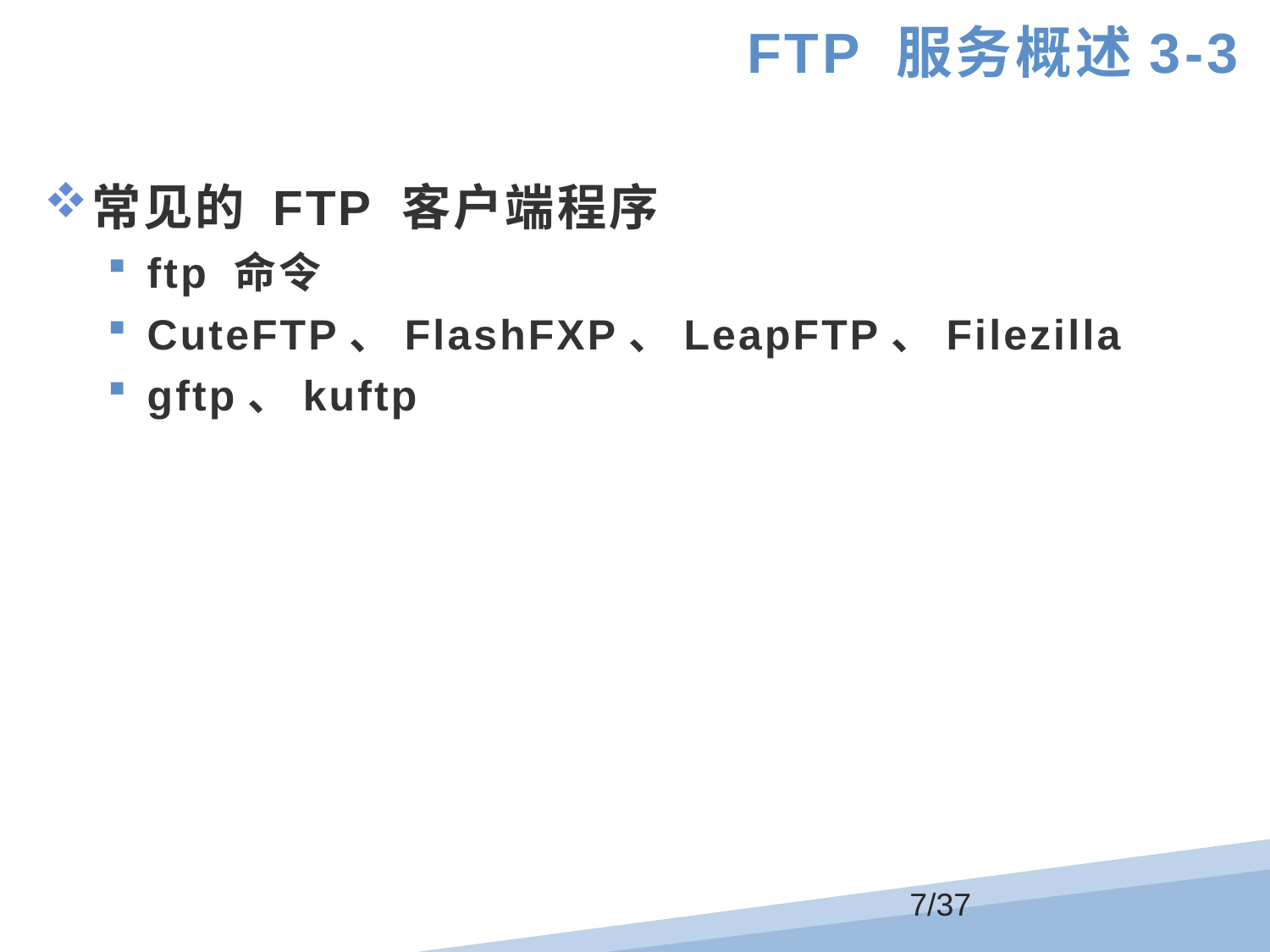

FTP 服务概述3-3
常见的 FTP 客户端程序
ftp 命令
CuteFTP、FlashFXP、LeapFTP、Filezilla
gftp、kuftp

7/37